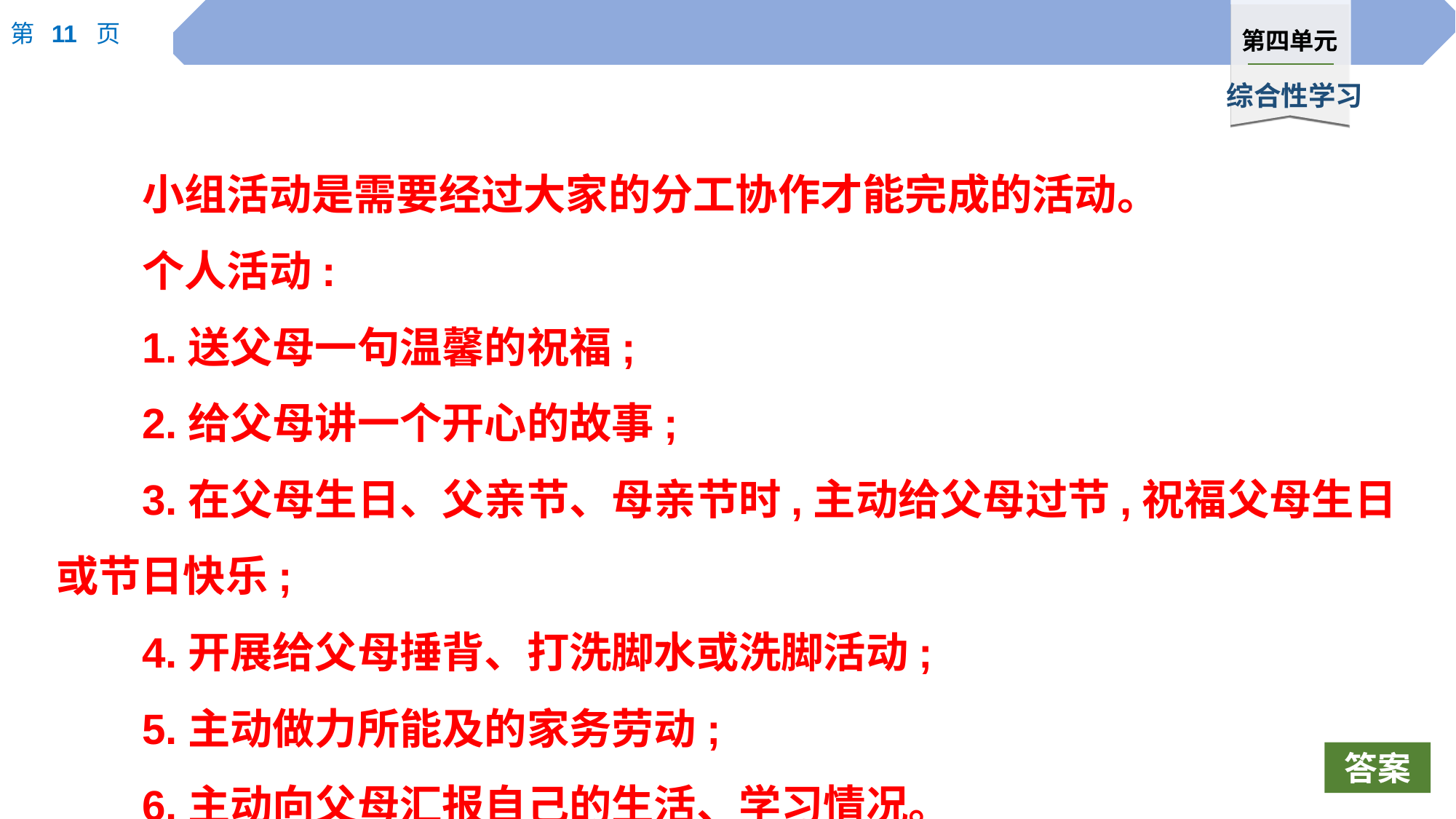

小组活动是需要经过大家的分工协作才能完成的活动。
个人活动:
1.送父母一句温馨的祝福;
2.给父母讲一个开心的故事;
3.在父母生日、父亲节、母亲节时,主动给父母过节,祝福父母生日或节日快乐;
4.开展给父母捶背、打洗脚水或洗脚活动;
5.主动做力所能及的家务劳动;
6.主动向父母汇报自己的生活、学习情况。
答案